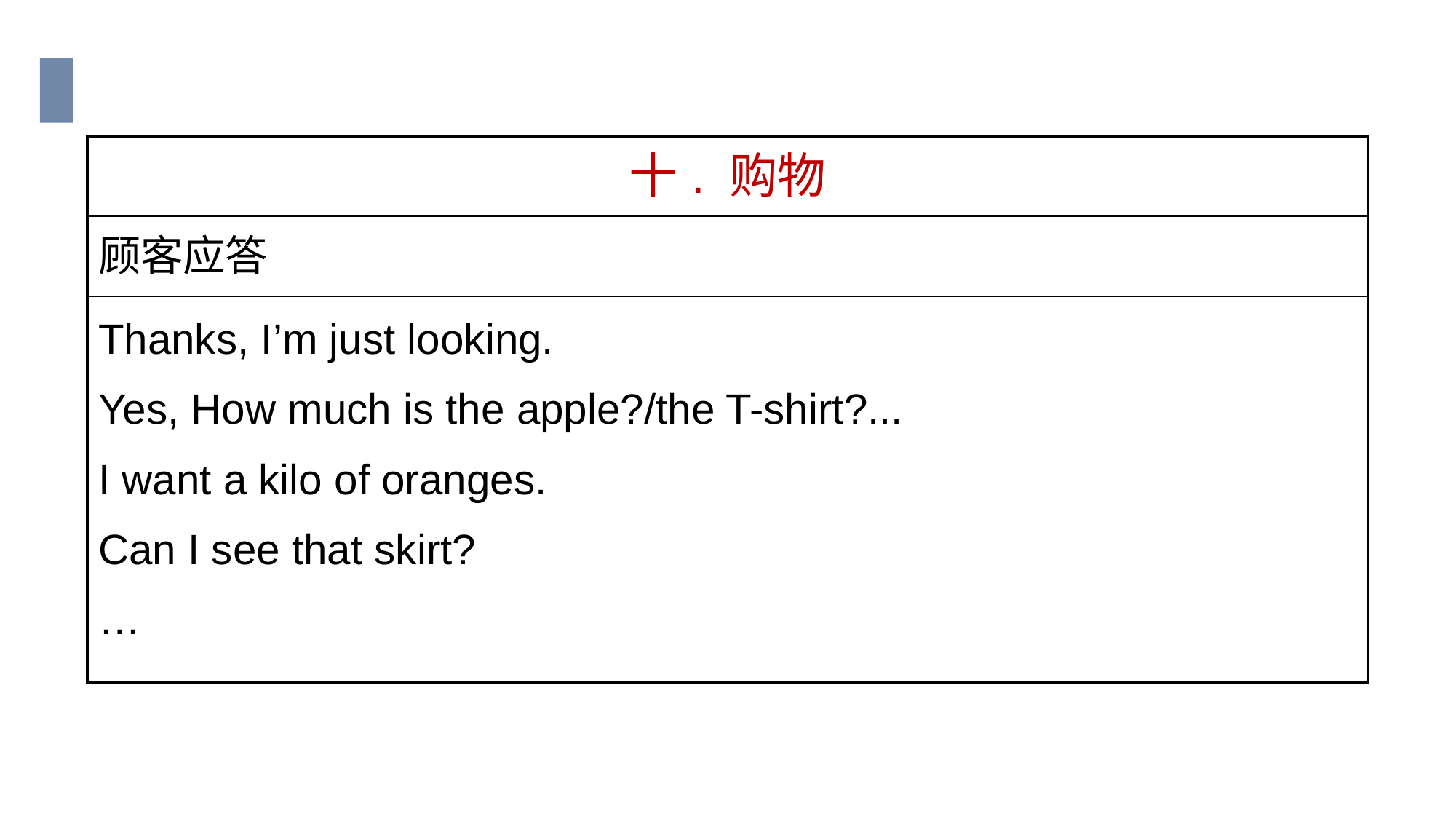

| 十. 购物 |
| --- |
| 顾客应答 |
| Thanks, I’m just looking. Yes, How much is the apple?/the T-shirt?... I want a kilo of oranges. Can I see that skirt? … |